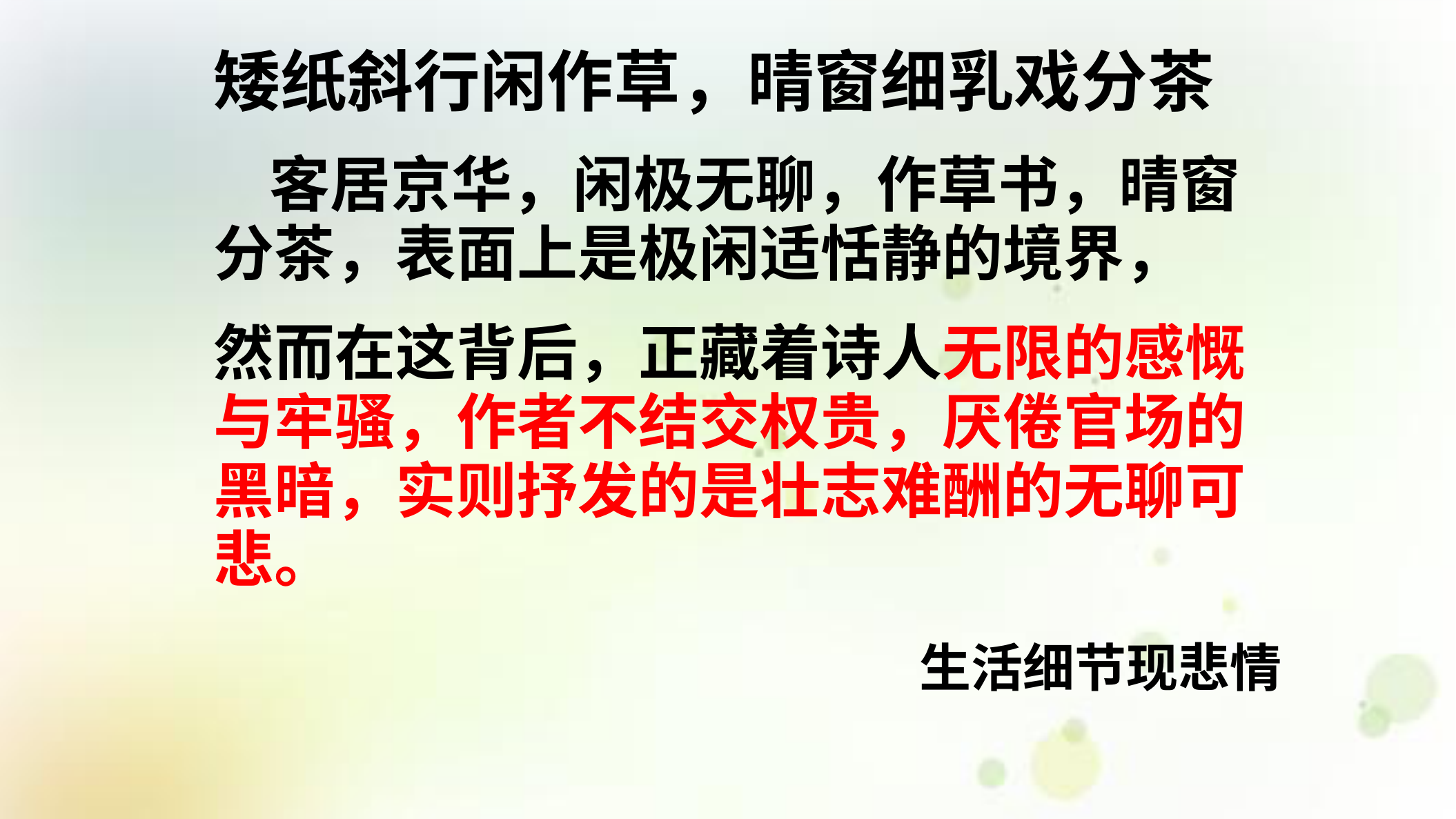

矮纸斜行闲作草，晴窗细乳戏分茶
    客居京华，闲极无聊，作草书，晴窗分茶，表面上是极闲适恬静的境界，
然而在这背后，正藏着诗人无限的感慨与牢骚，作者不结交权贵，厌倦官场的黑暗，实则抒发的是壮志难酬的无聊可悲。

生活细节现悲情